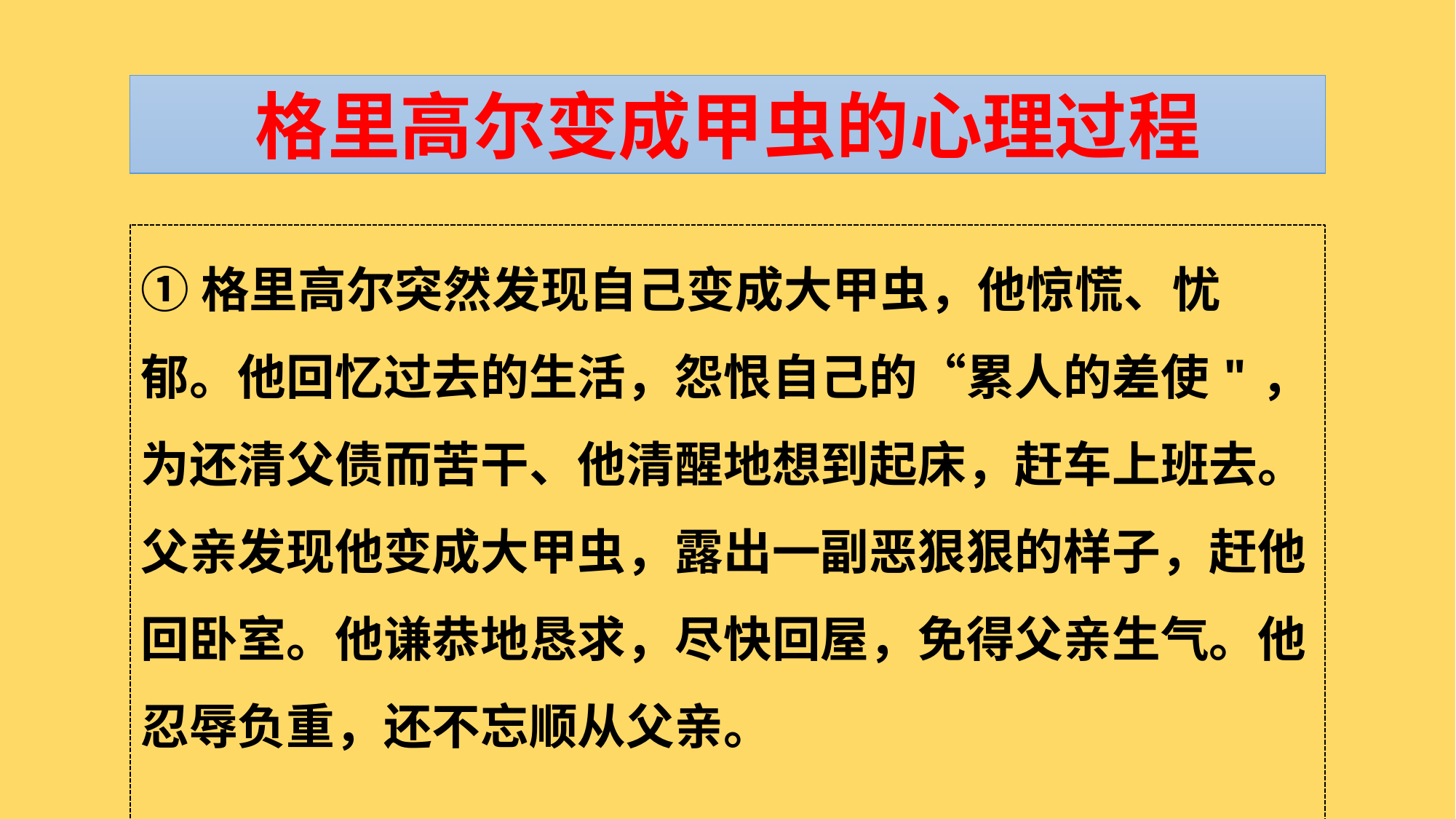

格里高尔变成甲虫的心理过程
①格里高尔突然发现自己变成大甲虫，他惊慌、忧郁。他回忆过去的生活，怨恨自己的“累人的差使"，为还清父债而苦干、他清醒地想到起床，赶车上班去。父亲发现他变成大甲虫，露出一副恶狠狠的样子，赶他回卧室。他谦恭地恳求，尽快回屋，免得父亲生气。他忍辱负重，还不忘顺从父亲。